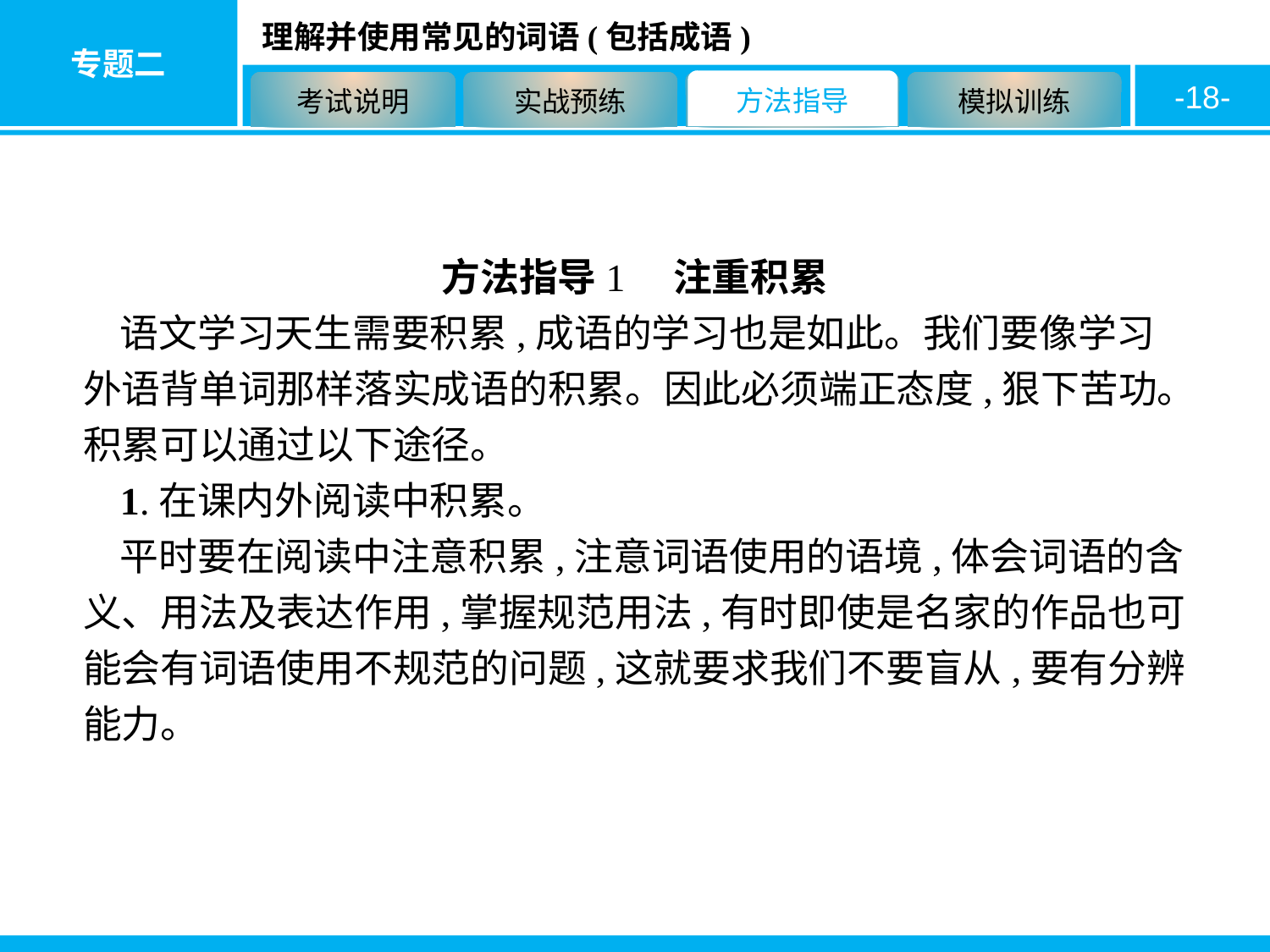

-18-
方法指导1　注重积累
语文学习天生需要积累,成语的学习也是如此。我们要像学习外语背单词那样落实成语的积累。因此必须端正态度,狠下苦功。积累可以通过以下途径。
1.在课内外阅读中积累。
平时要在阅读中注意积累,注意词语使用的语境,体会词语的含义、用法及表达作用,掌握规范用法,有时即使是名家的作品也可能会有词语使用不规范的问题,这就要求我们不要盲从,要有分辨能力。